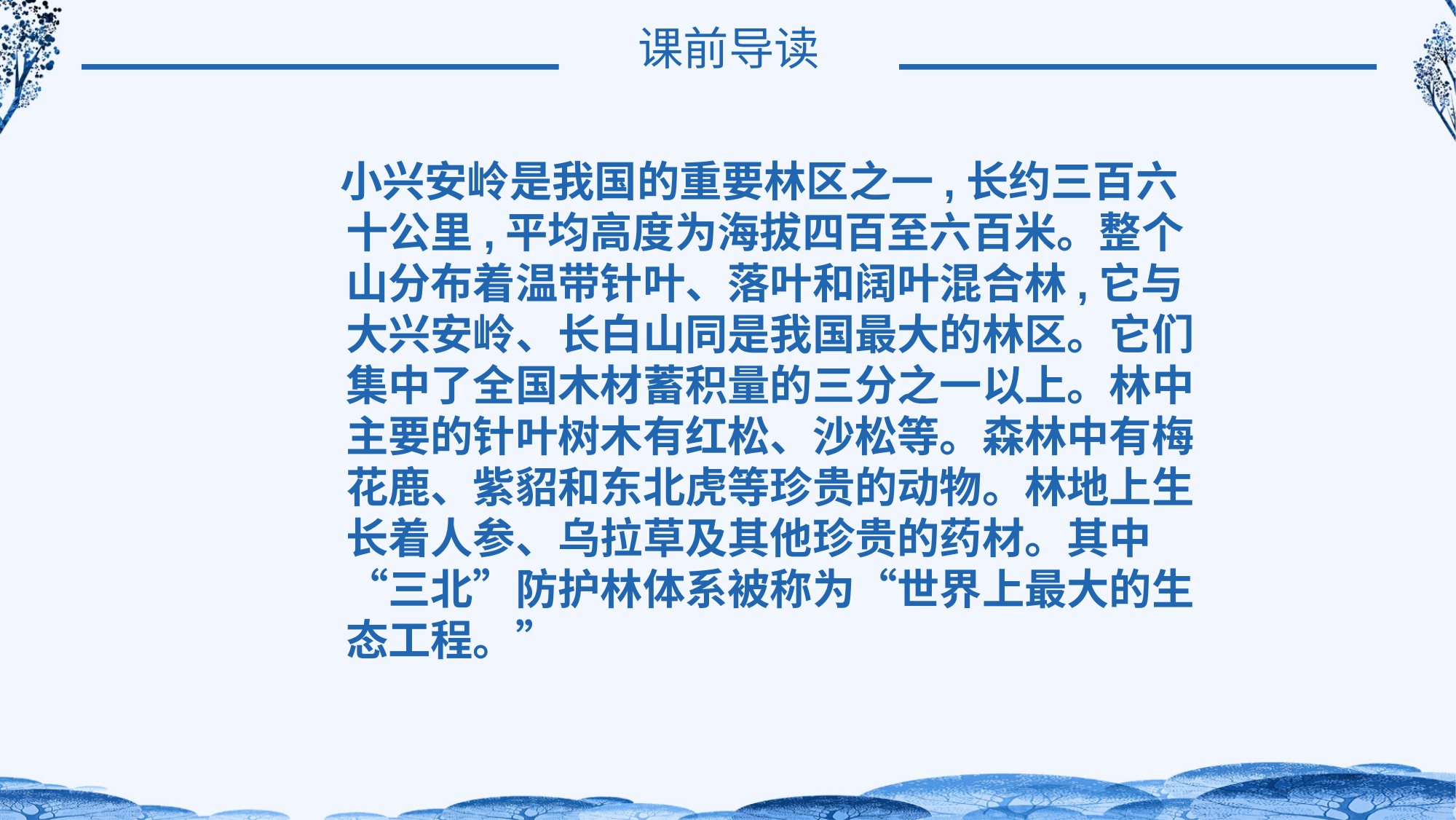

课前导读

    小兴安岭是我国的重要林区之一,长约三百六十公里,平均高度为海拔四百至六百米。整个山分布着温带针叶、落叶和阔叶混合林,它与大兴安岭、长白山同是我国最大的林区。它们集中了全国木材蓄积量的三分之一以上。林中主要的针叶树木有红松、沙松等。森林中有梅花鹿、紫貂和东北虎等珍贵的动物。林地上生长着人参、乌拉草及其他珍贵的药材。其中“三北”防护林体系被称为“世界上最大的生态工程。”